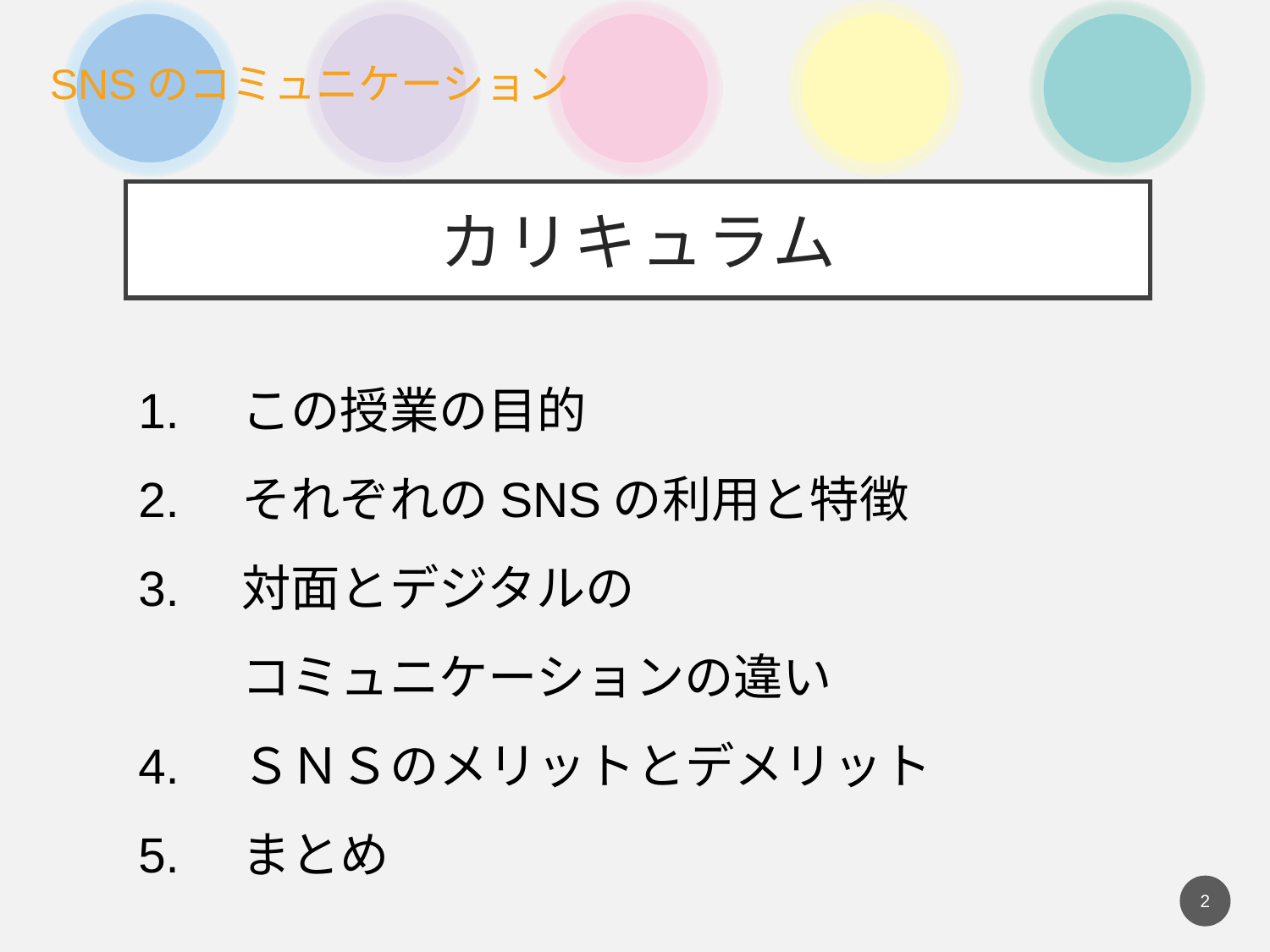

カリキュラム
この授業の目的
それぞれのSNSの利用と特徴
対面とデジタルの
コミュニケーションの違い
ＳＮＳのメリットとデメリット
まとめ

2